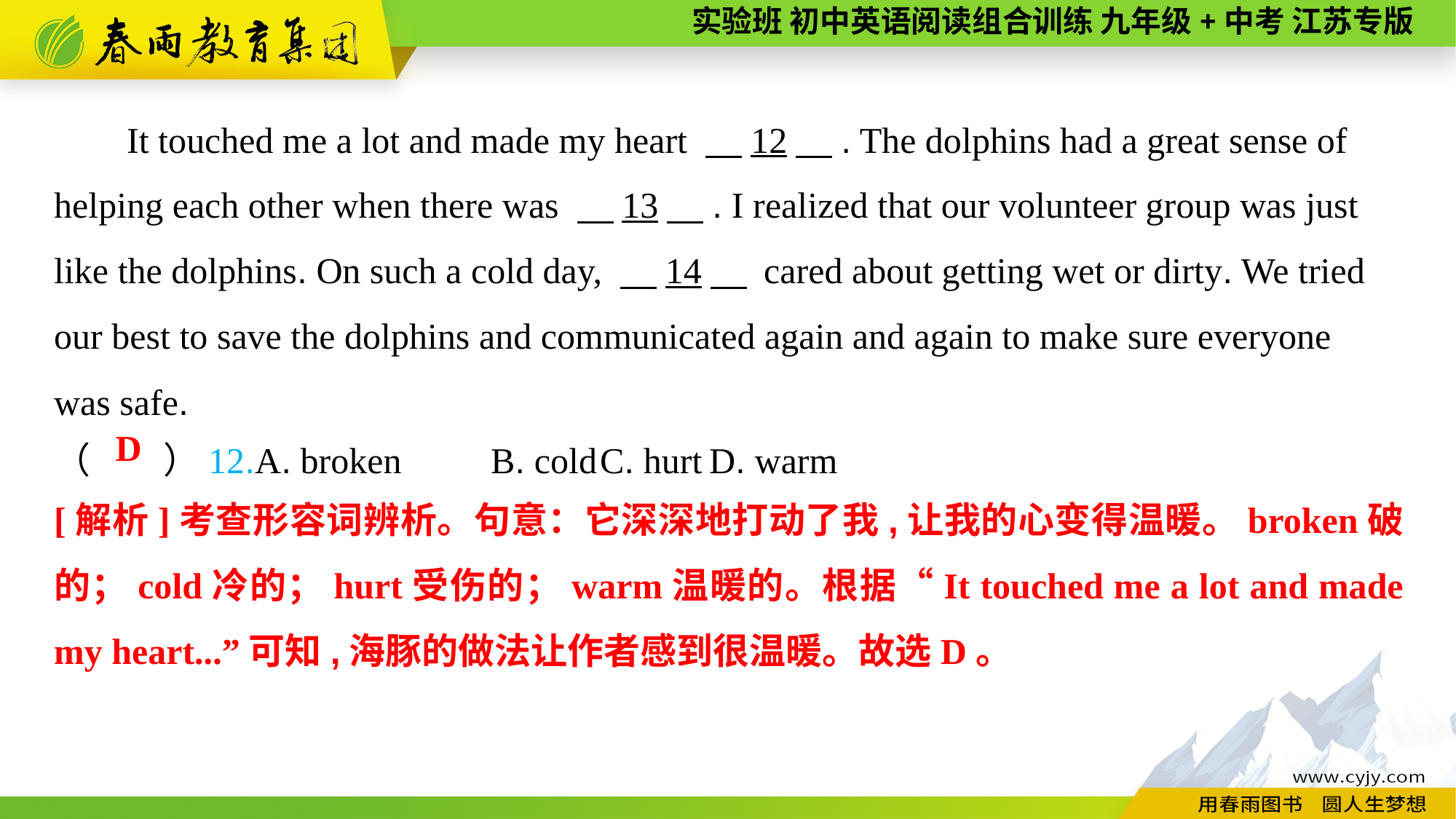

It touched me a lot and made my heart 　12　. The dolphins had a great sense of helping each other when there was 　13　. I realized that our volunteer group was just like the dolphins. On such a cold day, 　14　 cared about getting wet or dirty. We tried our best to save the dolphins and communicated again and again to make sure everyone
was safe.
（　　）12.A. broken	B. cold	C. hurt	D. warm
D
[解析]考查形容词辨析。句意：它深深地打动了我,让我的心变得温暖。broken破的；cold冷的；hurt受伤的；warm温暖的。根据“It touched me a lot and made my heart...”可知,海豚的做法让作者感到很温暖。故选D。